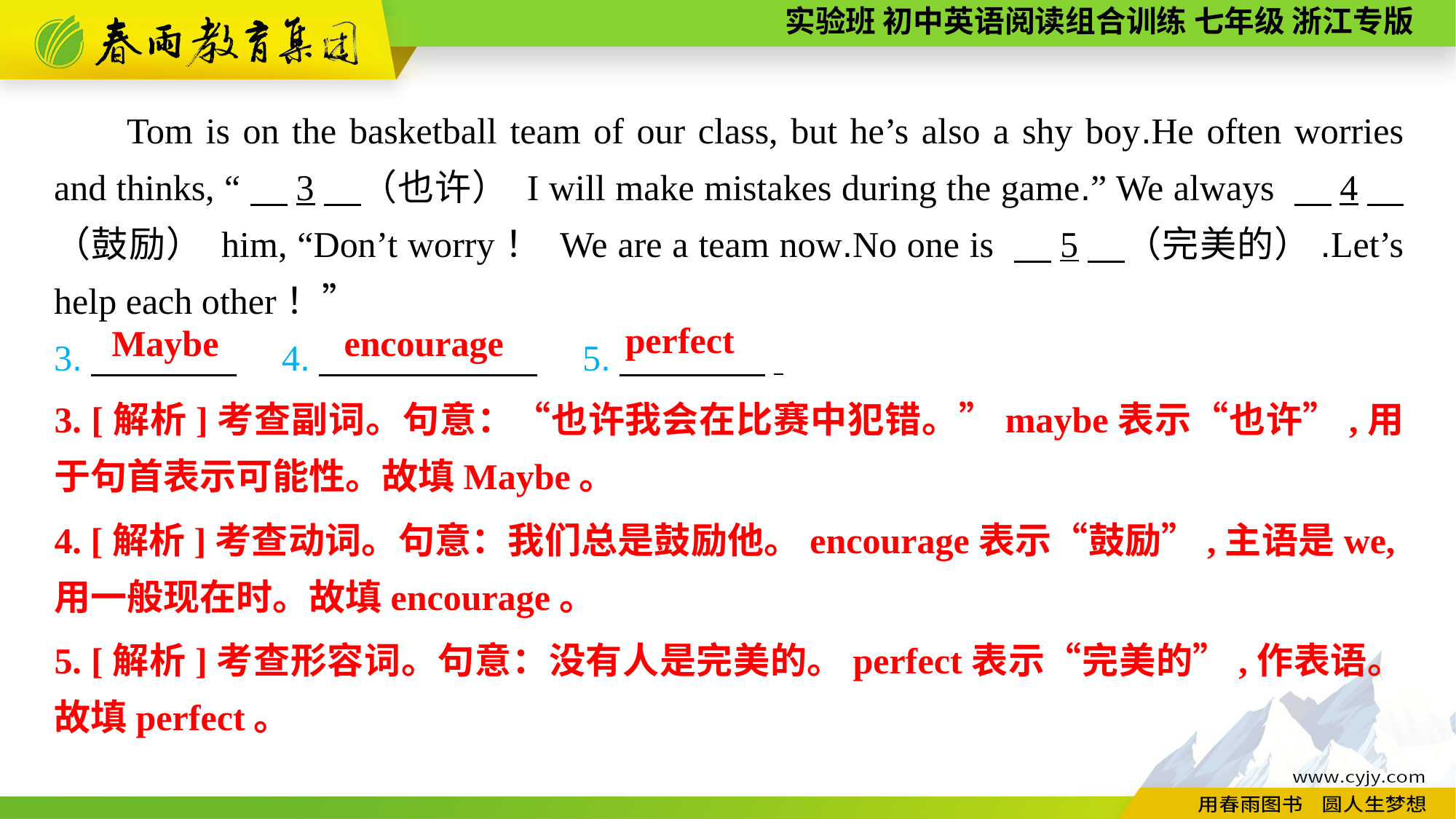

Tom is on the basketball team of our class, but he’s also a shy boy.He often worries and thinks, “　3　（也许） I will make mistakes during the game.” We always 　4　（鼓励） him, “Don’t worry！ We are a team now.No one is 　5　（完美的）.Let’s help each other！”
3.　　　　　4.　　　　　　　5.　　　　.
perfect
encourage
Maybe
3. [解析]考查副词。句意：“也许我会在比赛中犯错。”maybe表示“也许”,用于句首表示可能性。故填Maybe。
4. [解析]考查动词。句意：我们总是鼓励他。encourage表示“鼓励”,主语是we,用一般现在时。故填encourage。
5. [解析]考查形容词。句意：没有人是完美的。perfect表示“完美的”,作表语。故填perfect。